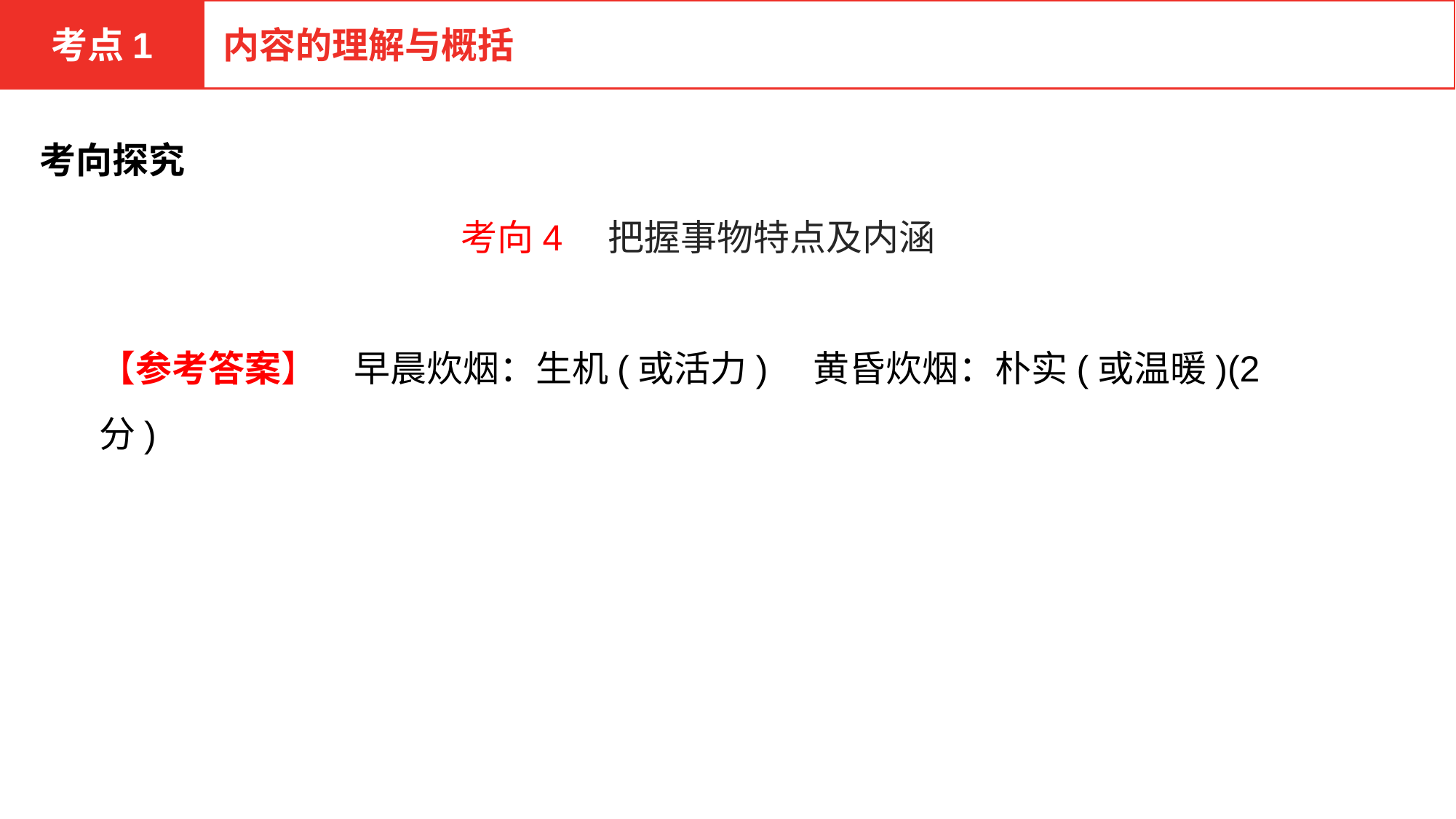

考点1
内容的理解与概括
考向探究
考向4　把握事物特点及内涵

【参考答案】　早晨炊烟：生机(或活力)　黄昏炊烟：朴实(或温暖)(2分)